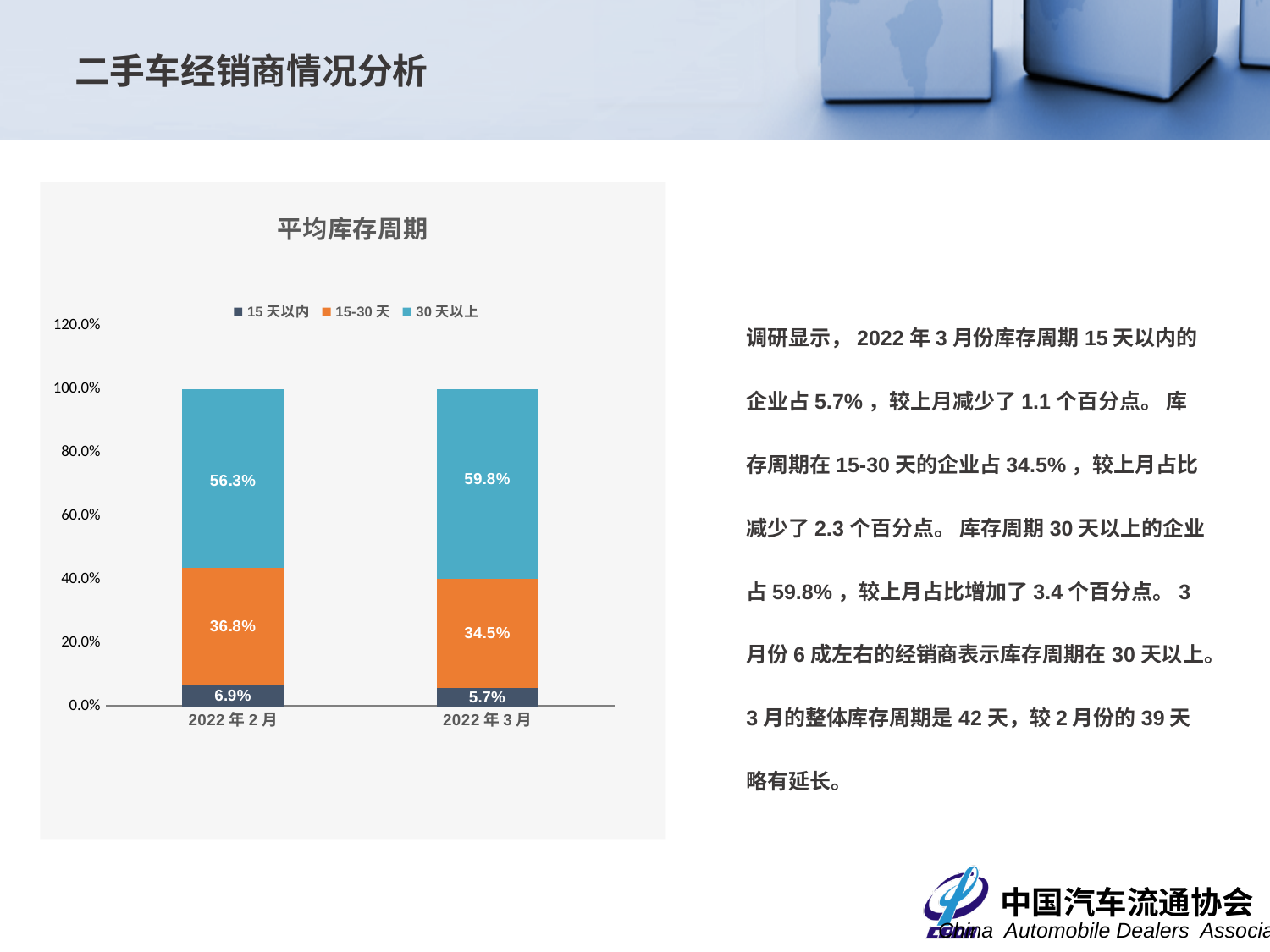

二手车经销商情况分析

### Chart: 平均库存周期

| Category | 15天以内 | 15-30天 | 30天以上 |
|---|---|---|---|
| 44593 | 0.06896551724137931 | 0.367816091954023 | 0.5632183908045977 |
| 44621 | 0.05747126436781609 | 0.3448275862068966 | 0.5977011494252874 |
调研显示，2022年3月份库存周期15天以内的企业占5.7%，较上月减少了1.1个百分点。 库存周期在15-30天的企业占34.5%，较上月占比减少了2.3个百分点。 库存周期30天以上的企业占59.8%，较上月占比增加了3.4个百分点。3月份6成左右的经销商表示库存周期在30天以上。
3月的整体库存周期是42天，较2月份的39天略有延长。